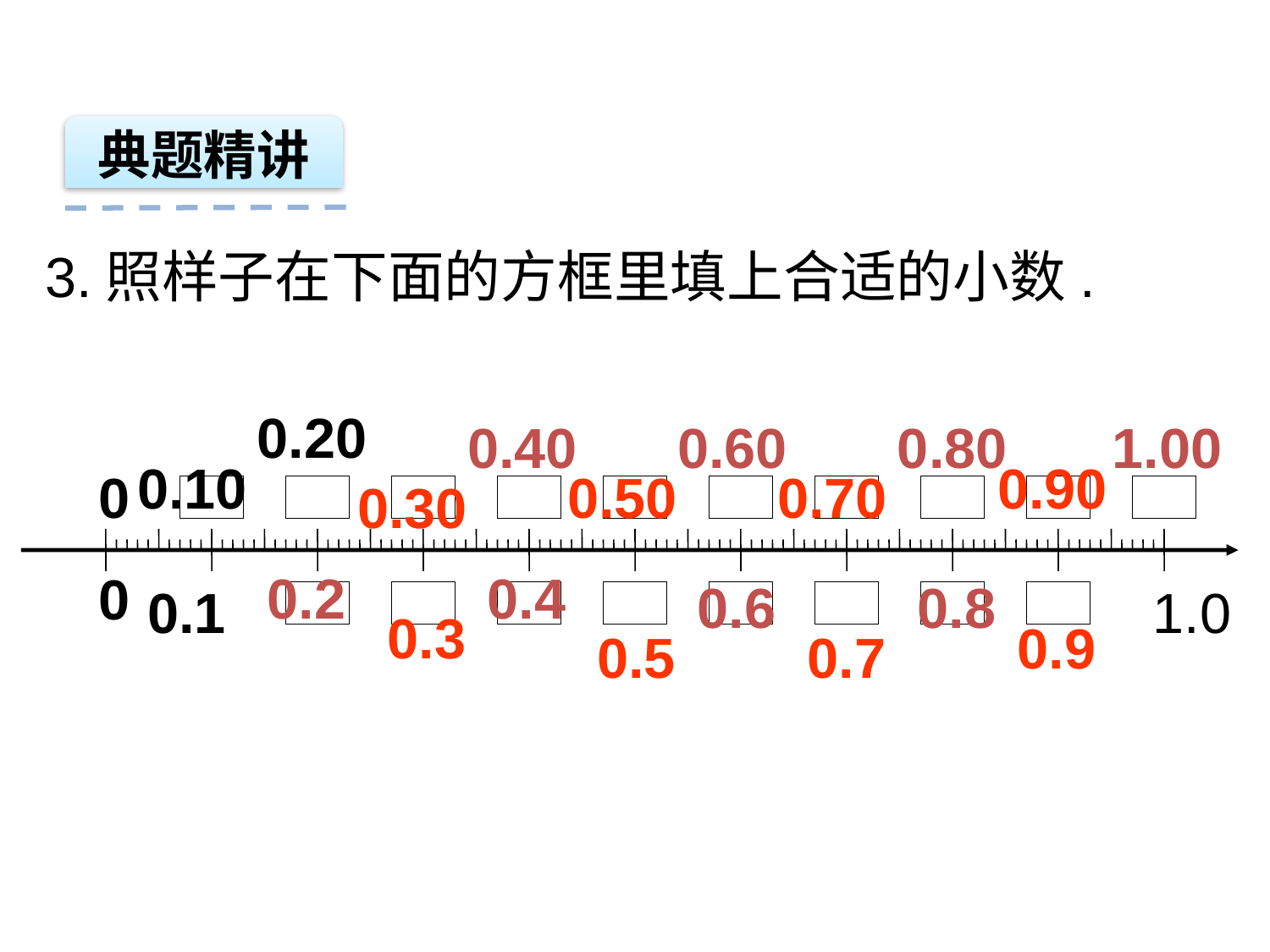

典题精讲
3.照样子在下面的方框里填上合适的小数.
0.20
0.40
0.60
0.80
1.00
0.10
0.90

0
0.50
0.70
0.30

0.2
0.4
0
0.6
0.8
0.1
1.0

0.3
0.9
0.5
0.7